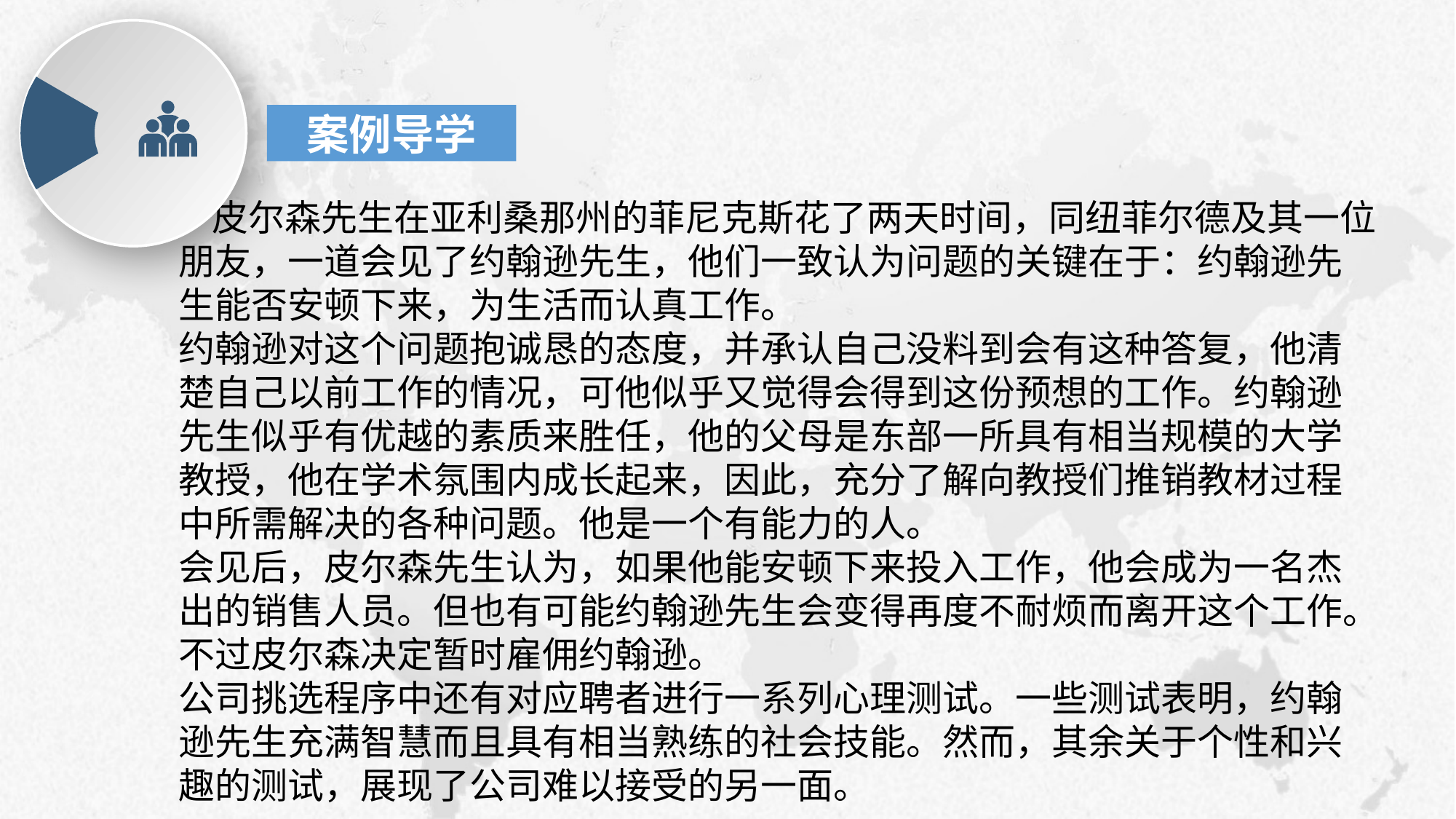

案例导学
   皮尔森先生在亚利桑那州的菲尼克斯花了两天时间，同纽菲尔德及其一位朋友，一道会见了约翰逊先生，他们一致认为问题的关键在于：约翰逊先生能否安顿下来，为生活而认真工作。
约翰逊对这个问题抱诚恳的态度，并承认自己没料到会有这种答复，他清楚自己以前工作的情况，可他似乎又觉得会得到这份预想的工作。约翰逊先生似乎有优越的素质来胜任，他的父母是东部一所具有相当规模的大学教授，他在学术氛围内成长起来，因此，充分了解向教授们推销教材过程中所需解决的各种问题。他是一个有能力的人。
会见后，皮尔森先生认为，如果他能安顿下来投入工作，他会成为一名杰出的销售人员。但也有可能约翰逊先生会变得再度不耐烦而离开这个工作。不过皮尔森决定暂时雇佣约翰逊。
公司挑选程序中还有对应聘者进行一系列心理测试。一些测试表明，约翰逊先生充满智慧而且具有相当熟练的社会技能。然而，其余关于个性和兴趣的测试，展现了公司难以接受的另一面。